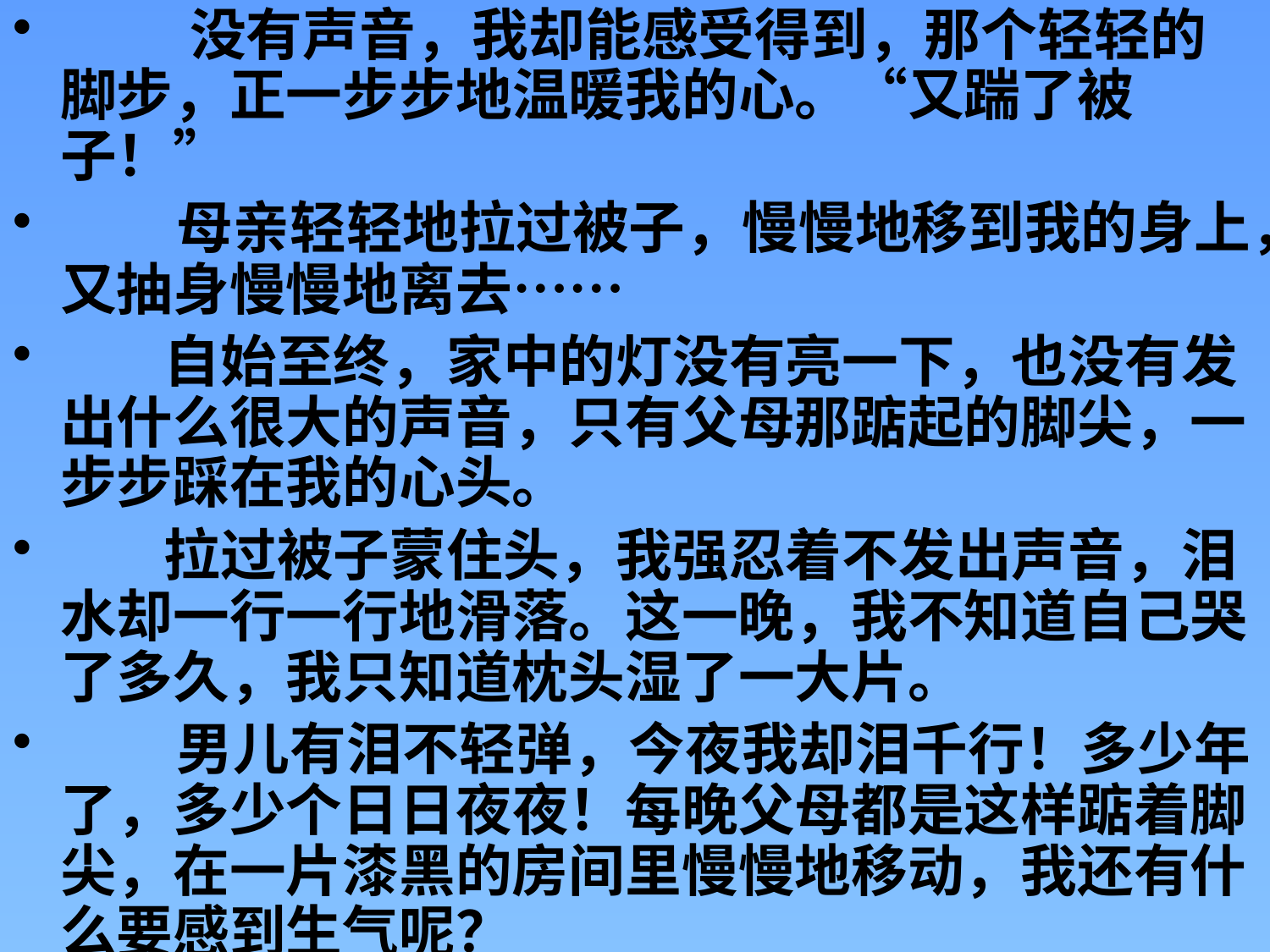

没有声音，我却能感受得到，那个轻轻的脚步，正一步步地温暖我的心。“又踹了被子！”
        母亲轻轻地拉过被子，慢慢地移到我的身上，又抽身慢慢地离去……
       自始至终，家中的灯没有亮一下，也没有发出什么很大的声音，只有父母那踮起的脚尖，一步步踩在我的心头。
       拉过被子蒙住头，我强忍着不发出声音，泪水却一行一行地滑落。这一晚，我不知道自己哭了多久，我只知道枕头湿了一大片。
        男儿有泪不轻弹，今夜我却泪千行！多少年了，多少个日日夜夜！每晚父母都是这样踮着脚尖，在一片漆黑的房间里慢慢地移动，我还有什么要感到生气呢？
#